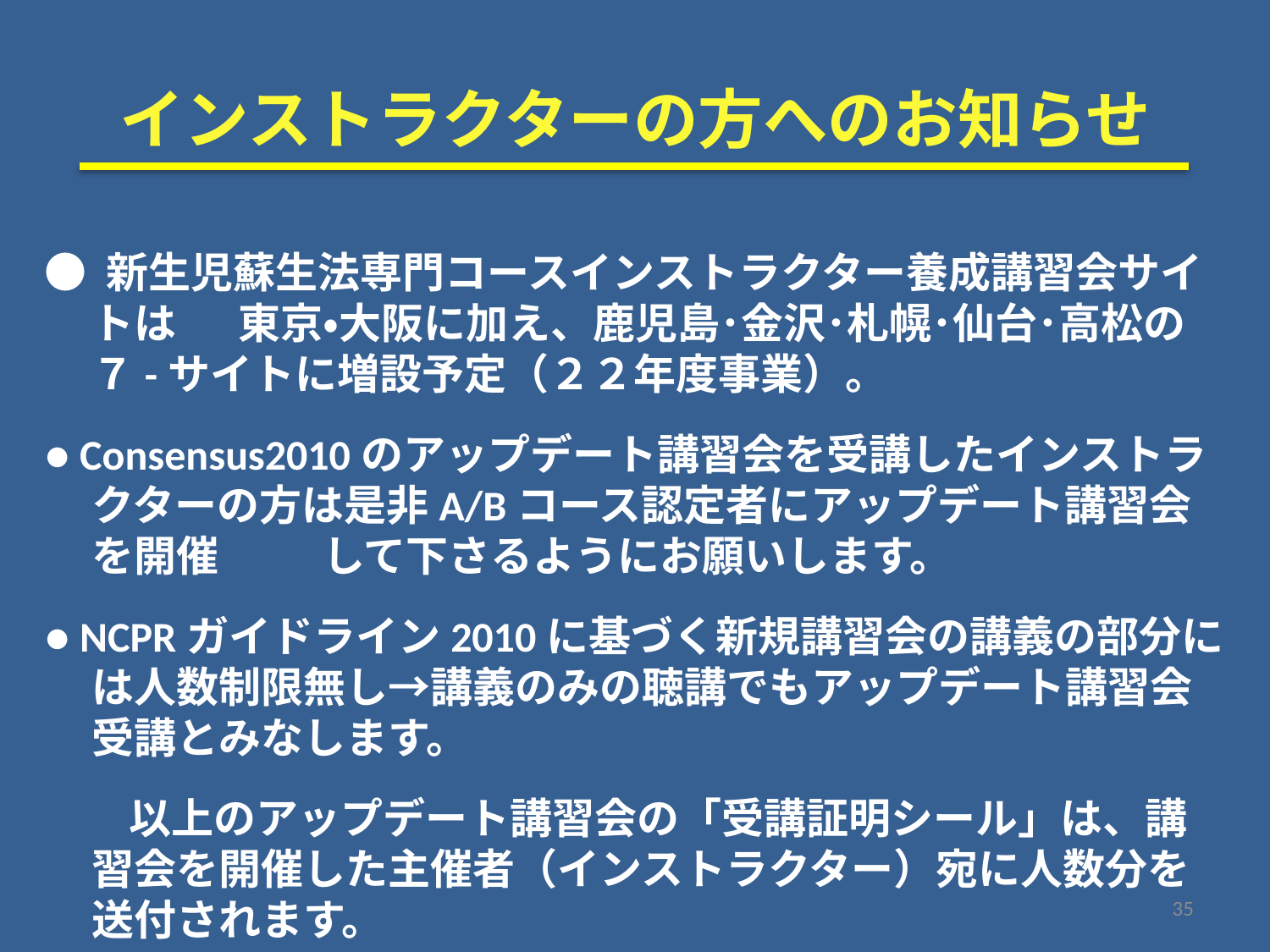

# インストラクターの方へのお知らせ
● 新生児蘇生法専門コースインストラクター養成講習会サイトは　  東京・大阪に加え、鹿児島･金沢･札幌･仙台･高松の ７-サイトに増設予定（２２年度事業）。

● Consensus2010のアップデート講習会を受講したインストラクターの方は是非A/Bコース認定者にアップデート講習会を開催　　  して下さるようにお願いします。

● NCPRガイドライン2010に基づく新規講習会の講義の部分には人数制限無し→講義のみの聴講でもアップデート講習会受講とみなします。

　　以上のアップデート講習会の「受講証明シール」は、講習会を開催した主催者（インストラクター）宛に人数分を送付されます。
35